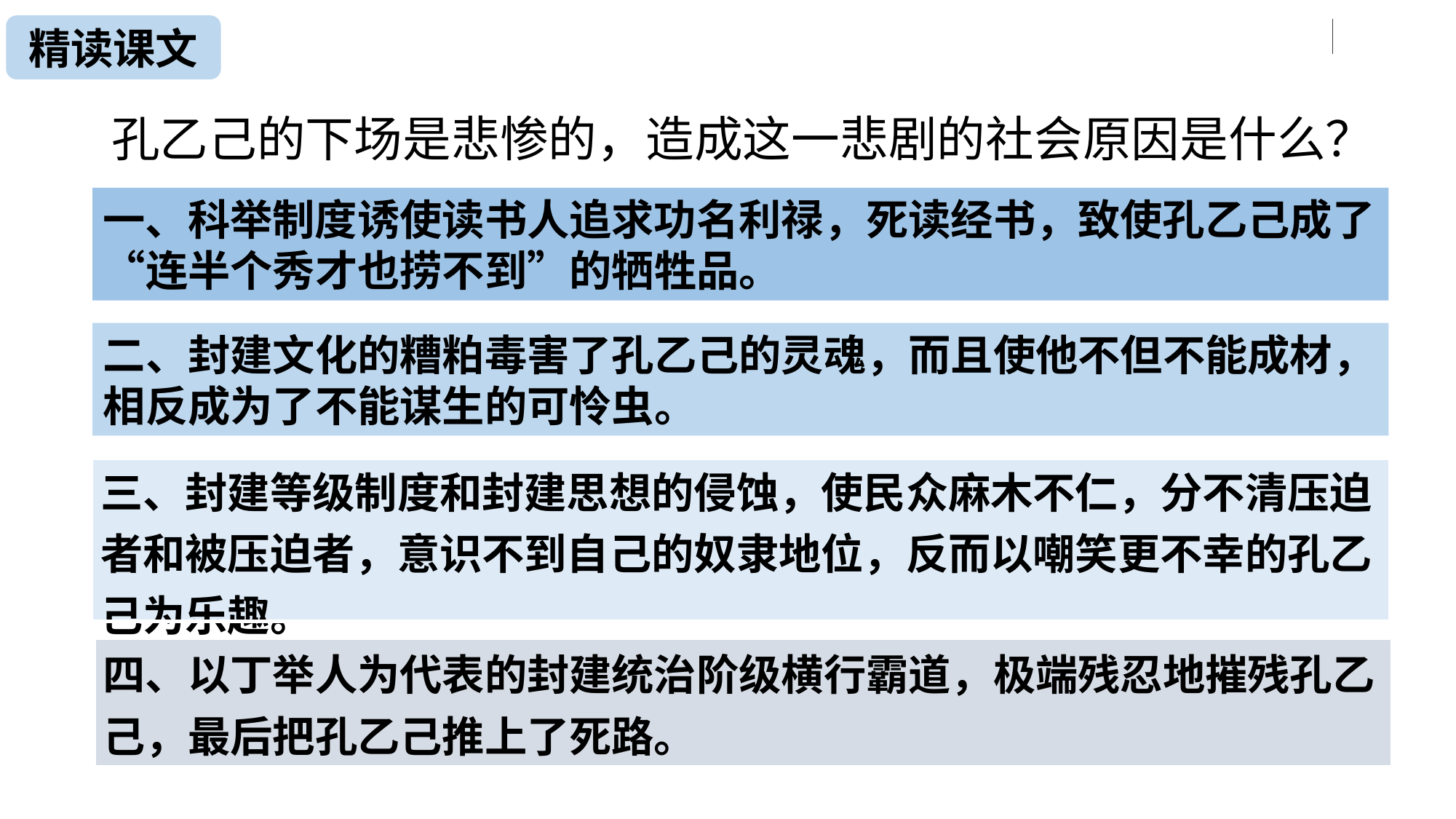

精读课文
孔乙己的下场是悲惨的，造成这一悲剧的社会原因是什么？
一、科举制度诱使读书人追求功名利禄，死读经书，致使孔乙己成了“连半个秀才也捞不到”的牺牲品。
二、封建文化的糟粕毒害了孔乙己的灵魂，而且使他不但不能成材，相反成为了不能谋生的可怜虫。
| 三、封建等级制度和封建思想的侵蚀，使民众麻木不仁，分不清压迫者和被压迫者，意识不到自己的奴隶地位，反而以嘲笑更不幸的孔乙己为乐趣。 |
| --- |
| 四、以丁举人为代表的封建统治阶级横行霸道，极端残忍地摧残孔乙己，最后把孔乙己推上了死路。 |
| --- |